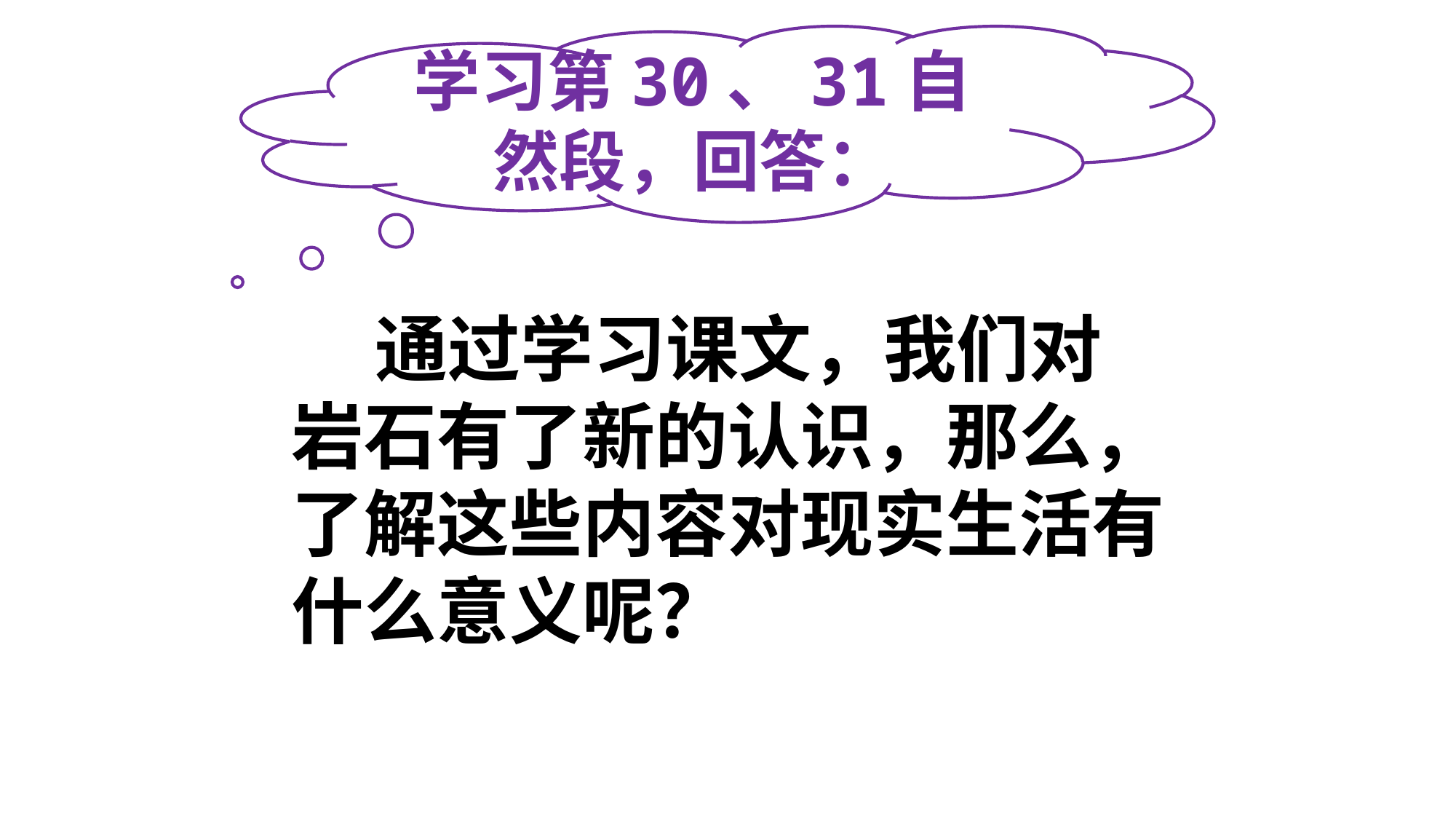

学习第30、31自然段，回答：
    通过学习课文，我们对岩石有了新的认识，那么，了解这些内容对现实生活有什么意义呢？